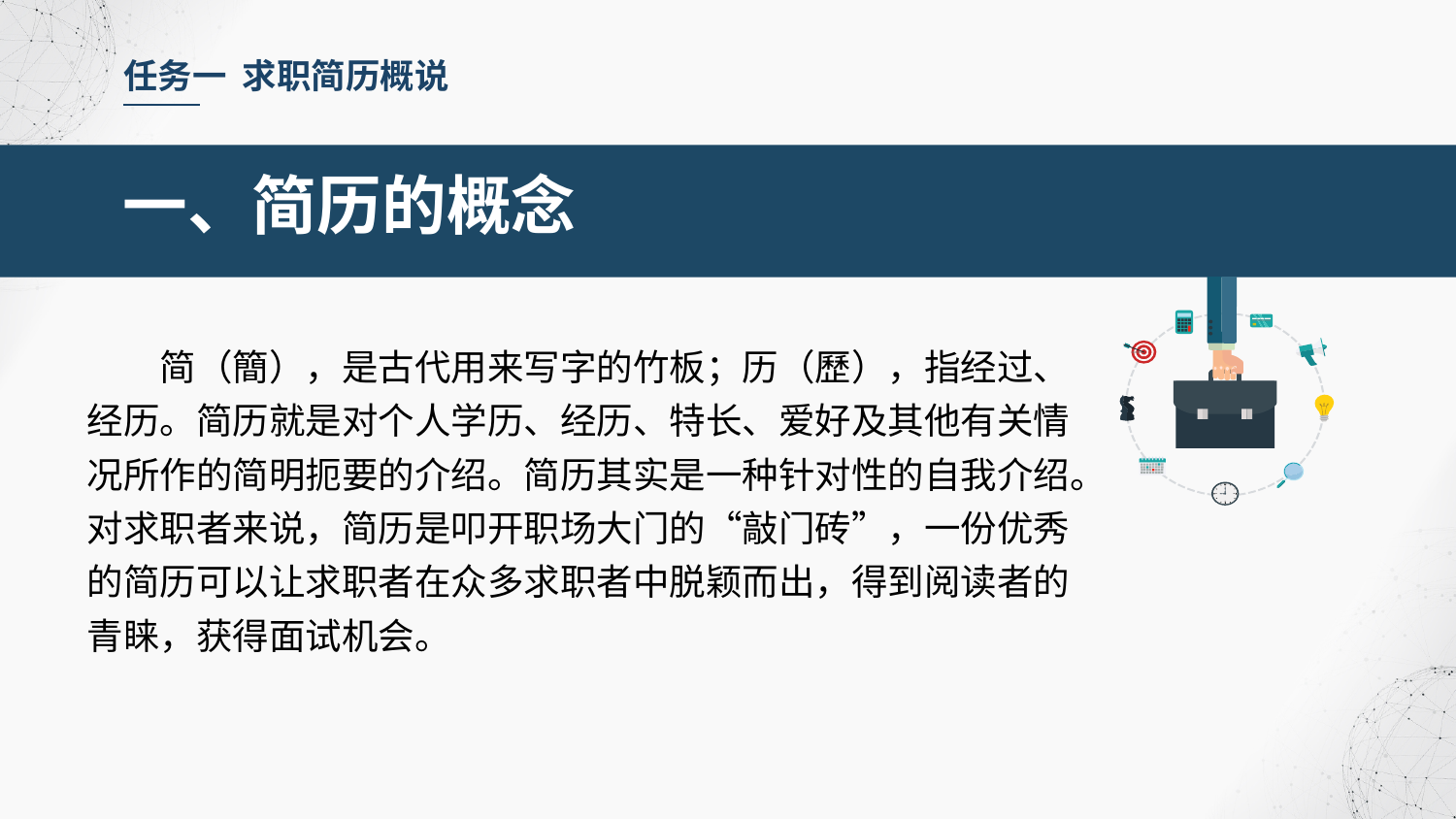

任务一  求职简历概说

一、简历的概念

简（簡），是古代用来写字的竹板；历（歷），指经过、经历。简历就是对个人学历、经历、特长、爱好及其他有关情况所作的简明扼要的介绍。简历其实是一种针对性的自我介绍。对求职者来说，简历是叩开职场大门的“敲门砖”，一份优秀的简历可以让求职者在众多求职者中脱颖而出，得到阅读者的青睐，获得面试机会。